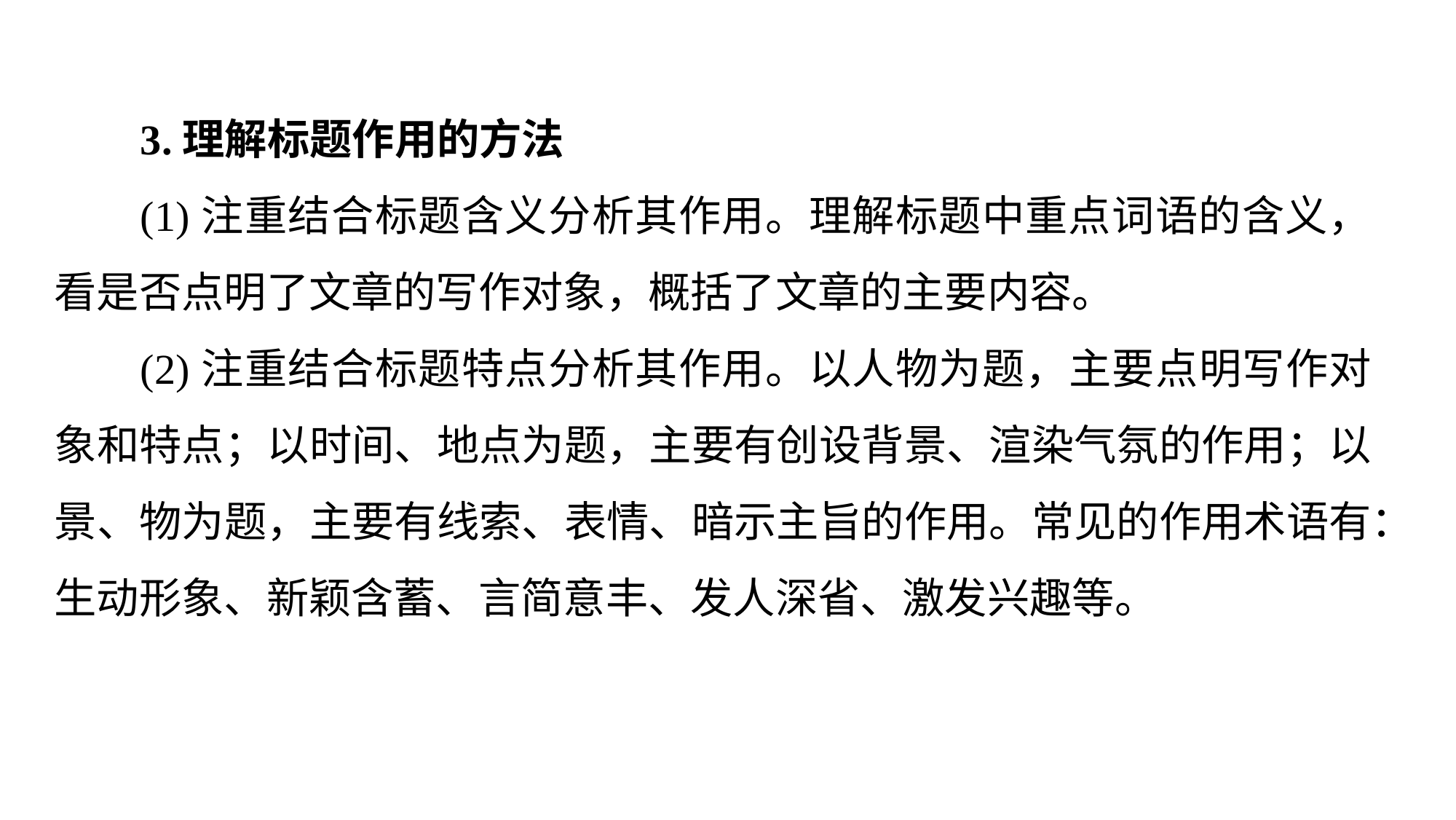

3.理解标题作用的方法
(1)注重结合标题含义分析其作用。理解标题中重点词语的含义，看是否点明了文章的写作对象，概括了文章的主要内容。
(2)注重结合标题特点分析其作用。以人物为题，主要点明写作对象和特点；以时间、地点为题，主要有创设背景、渲染气氛的作用；以景、物为题，主要有线索、表情、暗示主旨的作用。常见的作用术语有：生动形象、新颖含蓄、言简意丰、发人深省、激发兴趣等。